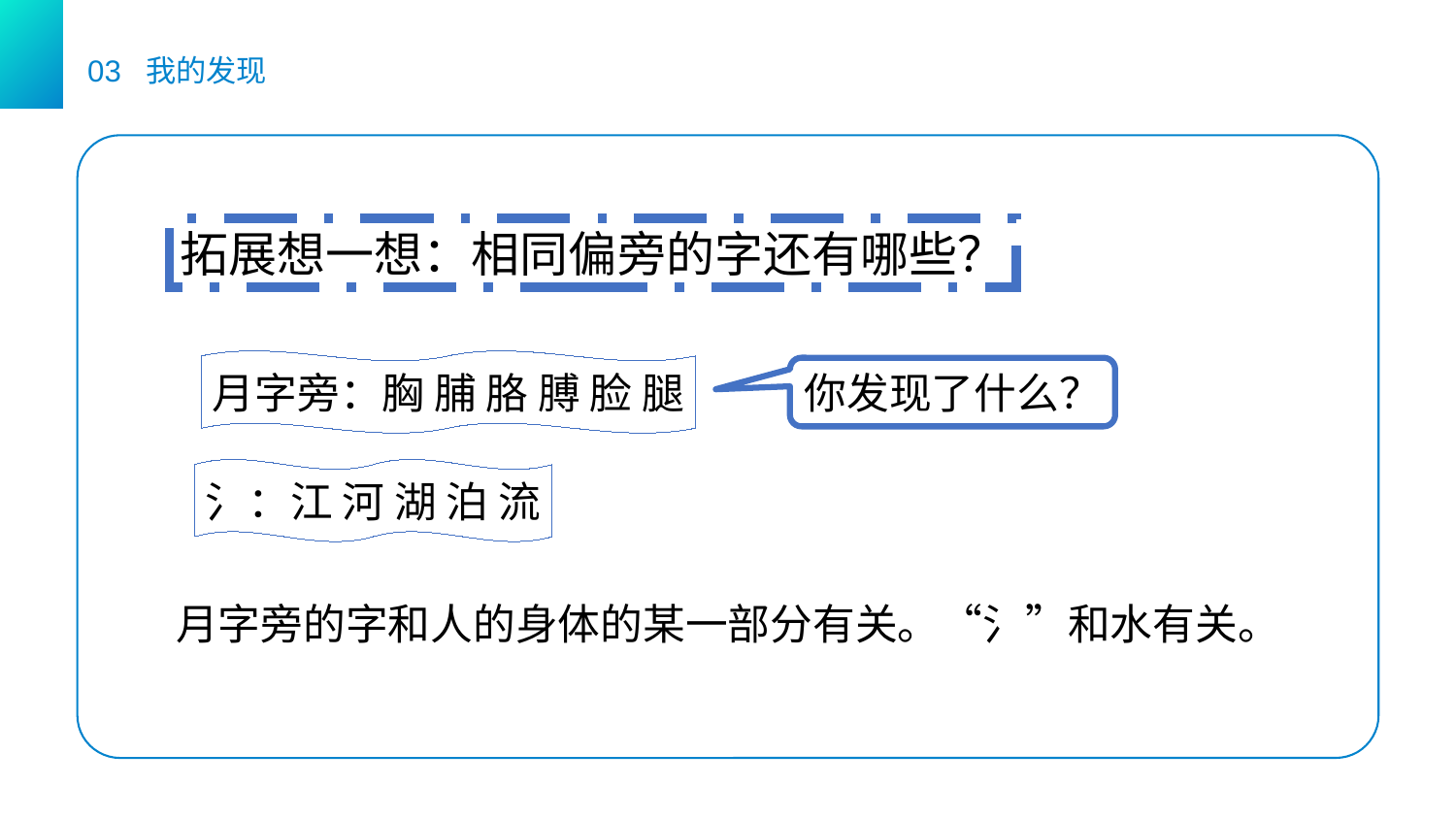

03  我的发现

拓展想一想：相同偏旁的字还有哪些？
月字旁：胸 脯 胳 膊 脸 腿
你发现了什么？
氵：江 河 湖 泊 流
月字旁的字和人的身体的某一部分有关。“氵”和水有关。